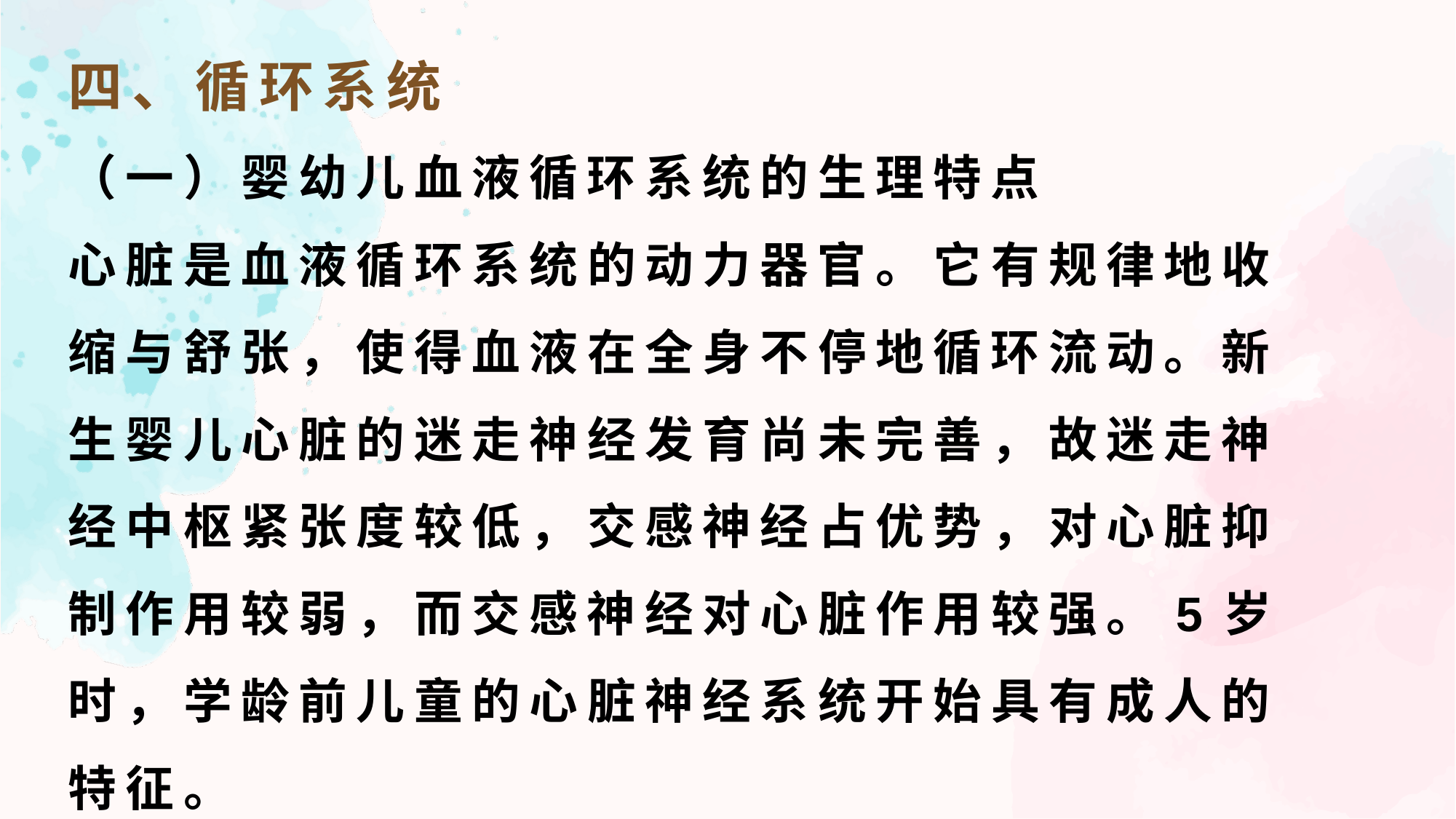

四、循环系统
（一）婴幼儿血液循环系统的生理特点
心脏是血液循环系统的动力器官。它有规律地收缩与舒张，使得血液在全身不停地循环流动。新生婴儿心脏的迷走神经发育尚未完善，故迷走神经中枢紧张度较低，交感神经占优势，对心脏抑制作用较弱，而交感神经对心脏作用较强。5岁时，学龄前儿童的心脏神经系统开始具有成人的特征。